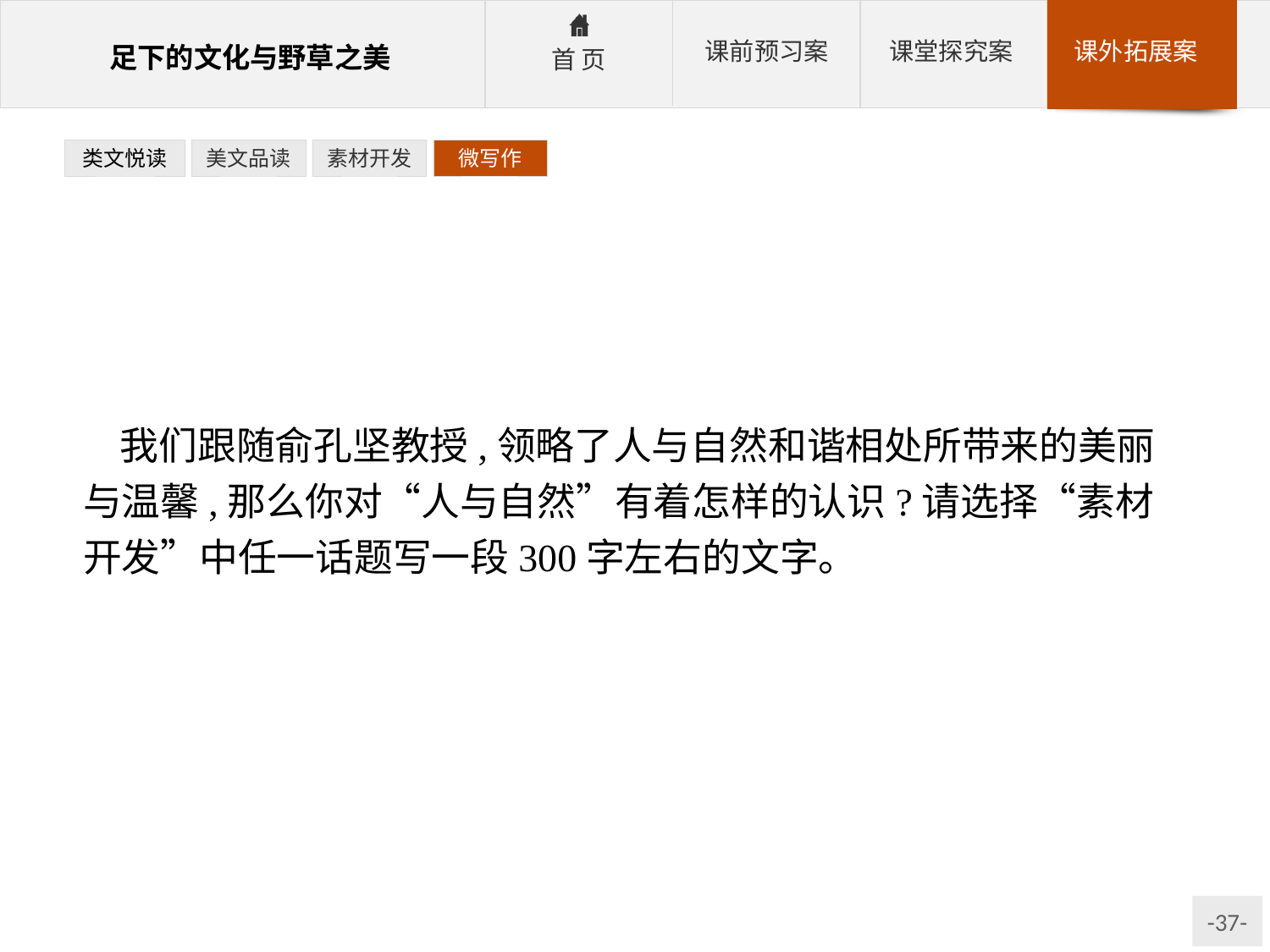

类文悦读
美文品读
素材开发
微写作
我们跟随俞孔坚教授,领略了人与自然和谐相处所带来的美丽与温馨,那么你对“人与自然”有着怎样的认识?请选择“素材开发”中任一话题写一段300字左右的文字。